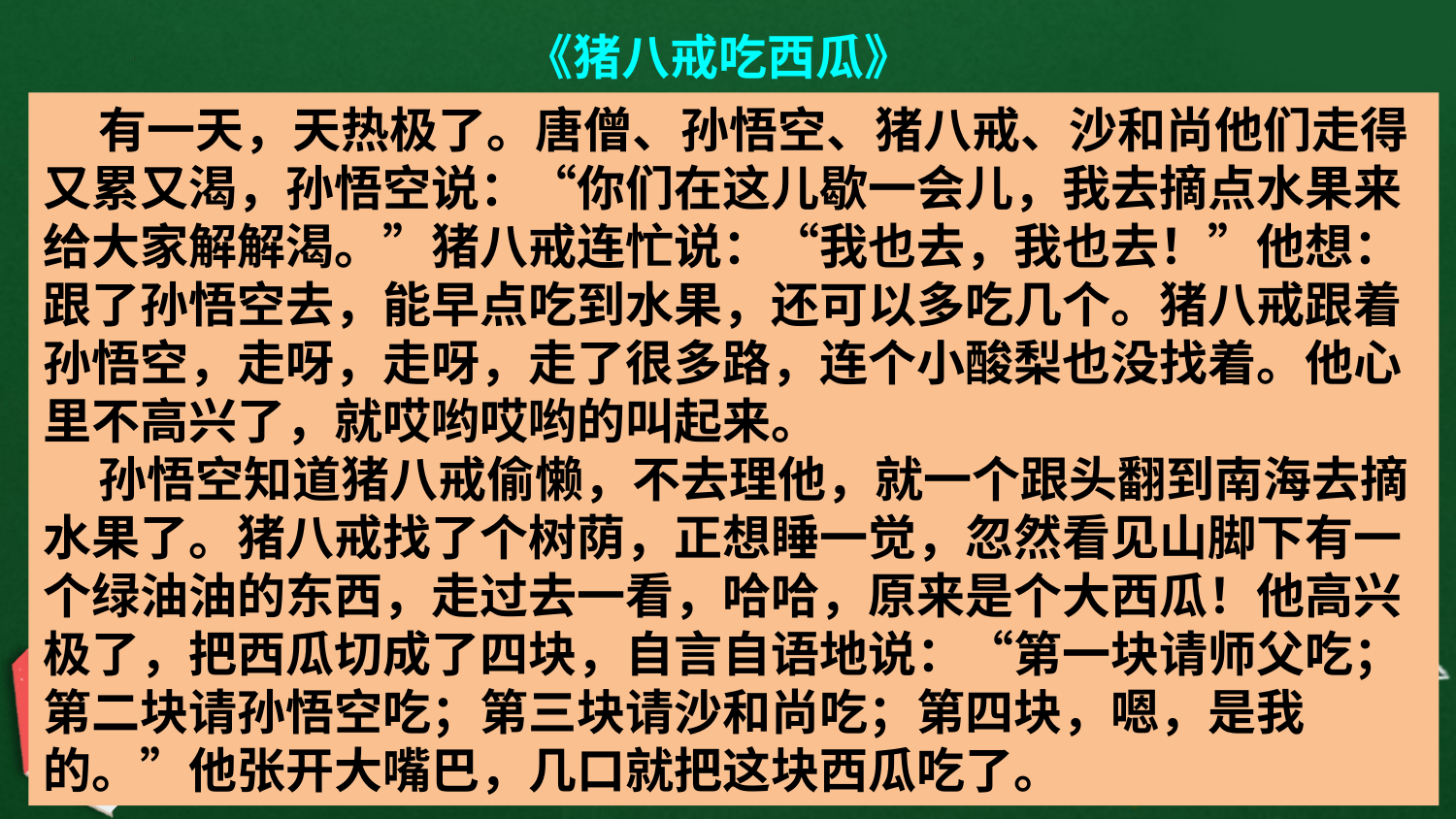

《猪八戒吃西瓜》
    有一天，天热极了。唐僧、孙悟空、猪八戒、沙和尚他们走得又累又渴，孙悟空说：“你们在这儿歇一会儿，我去摘点水果来给大家解解渴。”猪八戒连忙说：“我也去，我也去！”他想：跟了孙悟空去，能早点吃到水果，还可以多吃几个。猪八戒跟着孙悟空，走呀，走呀，走了很多路，连个小酸梨也没找着。他心里不高兴了，就哎哟哎哟的叫起来。
    孙悟空知道猪八戒偷懒，不去理他，就一个跟头翻到南海去摘水果了。猪八戒找了个树荫，正想睡一觉，忽然看见山脚下有一个绿油油的东西，走过去一看，哈哈，原来是个大西瓜！他高兴极了，把西瓜切成了四块，自言自语地说：“第一块请师父吃；第二块请孙悟空吃；第三块请沙和尚吃；第四块，嗯，是我的。”他张开大嘴巴，几口就把这块西瓜吃了。